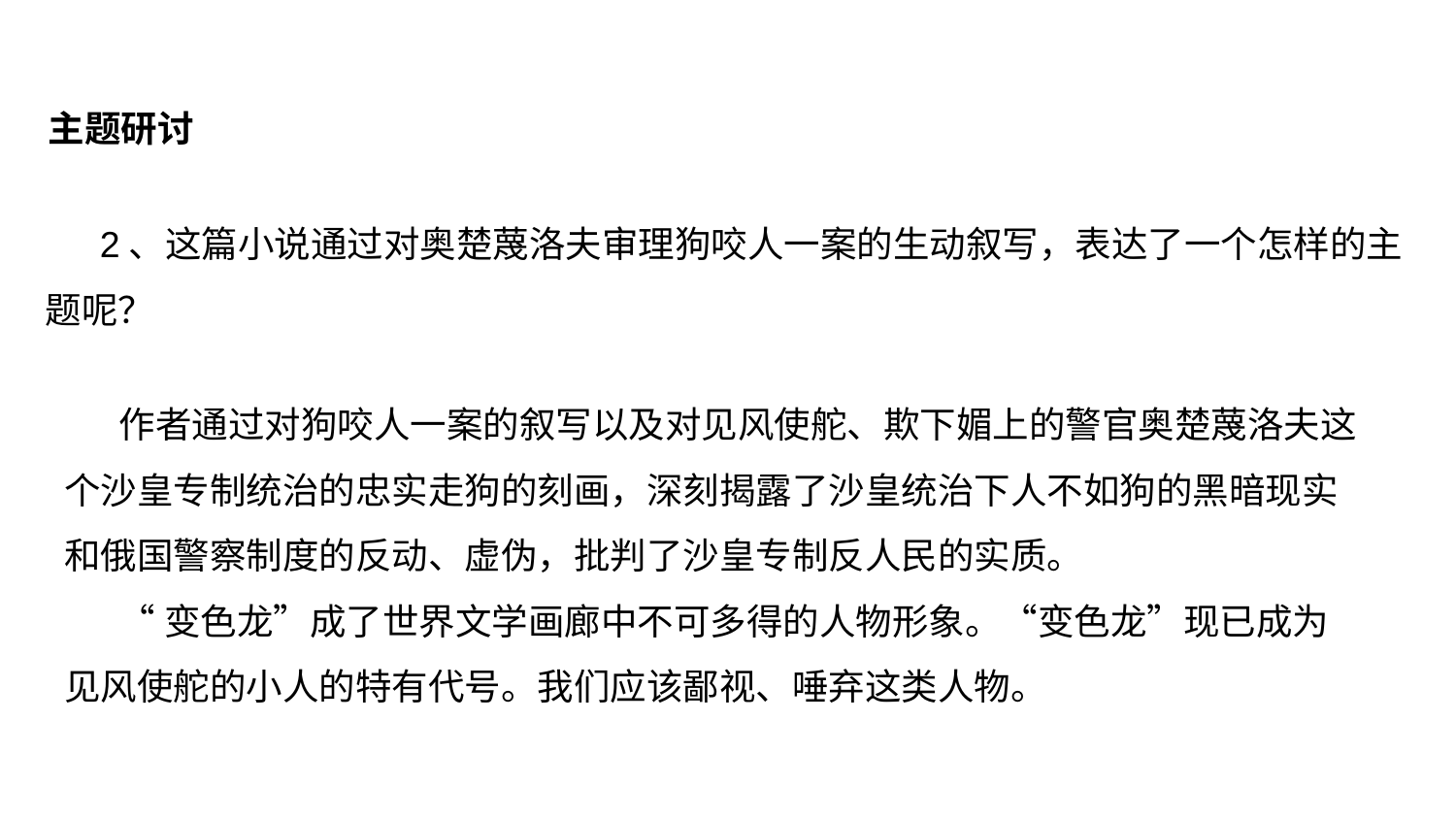

主题研讨
2、这篇小说通过对奥楚蔑洛夫审理狗咬人一案的生动叙写，表达了一个怎样的主题呢？
作者通过对狗咬人一案的叙写以及对见风使舵、欺下媚上的警官奥楚蔑洛夫这个沙皇专制统治的忠实走狗的刻画，深刻揭露了沙皇统治下人不如狗的黑暗现实和俄国警察制度的反动、虚伪，批判了沙皇专制反人民的实质。
“变色龙”成了世界文学画廊中不可多得的人物形象。“变色龙”现已成为见风使舵的小人的特有代号。我们应该鄙视、唾弃这类人物。